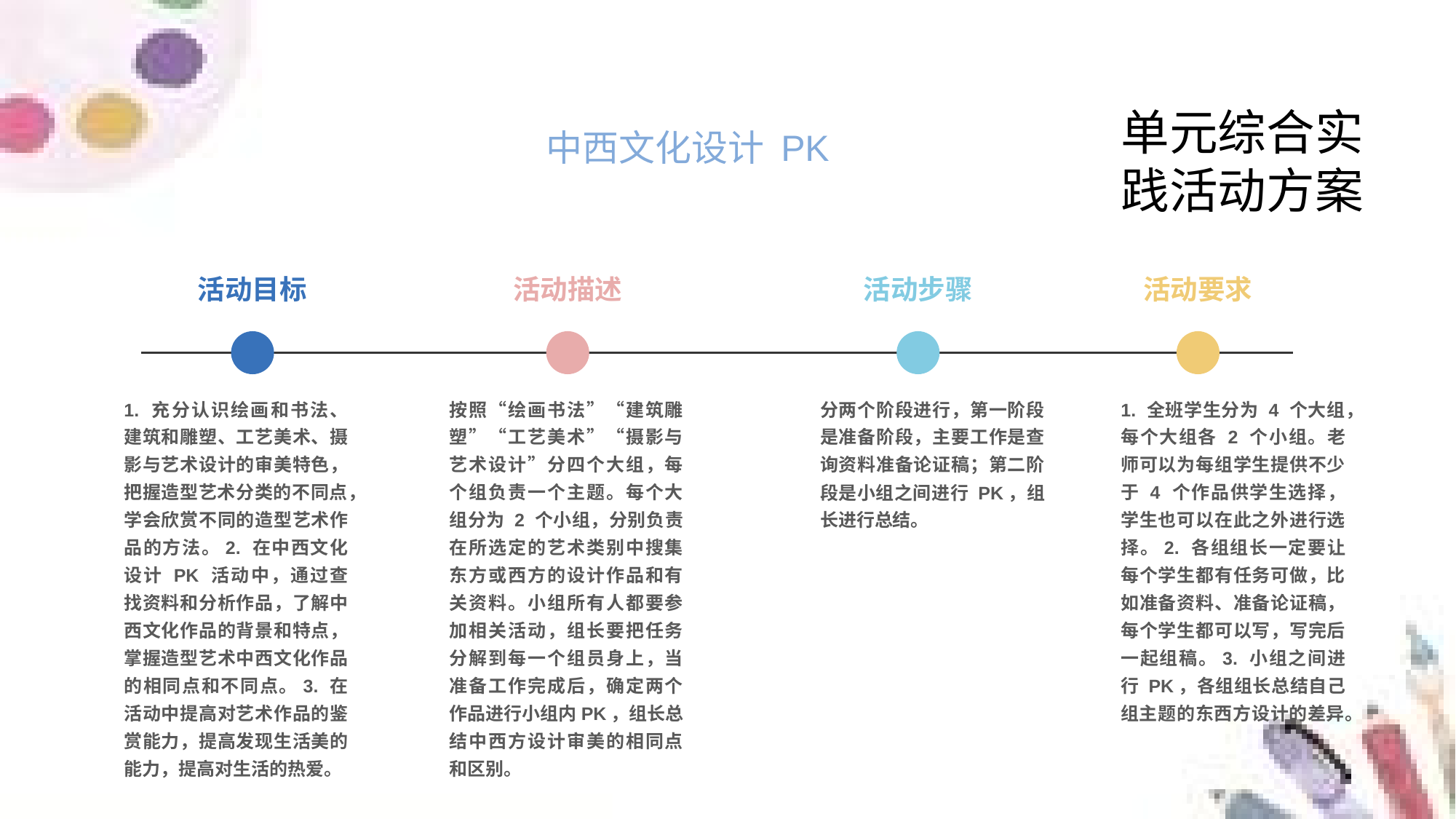

单元综合实践活动方案
中西文化设计 PK
活动目标
活动描述
活动步骤
活动要求

1. 充分认识绘画和书法、建筑和雕塑、工艺美术、摄影与艺术设计的审美特色，把握造型艺术分类的不同点，学会欣赏不同的造型艺术作品的方法。2. 在中西文化设计 PK 活动中，通过查找资料和分析作品，了解中西文化作品的背景和特点，掌握造型艺术中西文化作品的相同点和不同点。3. 在活动中提高对艺术作品的鉴赏能力，提高发现生活美的能力，提高对生活的热爱。
按照“绘画书法”“建筑雕塑”“工艺美术”“摄影与艺术设计”分四个大组，每个组负责一个主题。每个大组分为 2 个小组，分别负责在所选定的艺术类别中搜集东方或西方的设计作品和有关资料。小组所有人都要参加相关活动，组长要把任务分解到每一个组员身上，当准备工作完成后，确定两个作品进行小组内PK，组长总结中西方设计审美的相同点和区别。
分两个阶段进行，第一阶段是准备阶段，主要工作是查询资料准备论证稿；第二阶段是小组之间进行 PK，组长进行总结。
1. 全班学生分为 4 个大组，每个大组各 2 个小组。老师可以为每组学生提供不少于 4 个作品供学生选择，学生也可以在此之外进行选择。2. 各组组长一定要让每个学生都有任务可做，比如准备资料、准备论证稿，每个学生都可以写，写完后一起组稿。3. 小组之间进行 PK，各组组长总结自己组主题的东西方设计的差异。